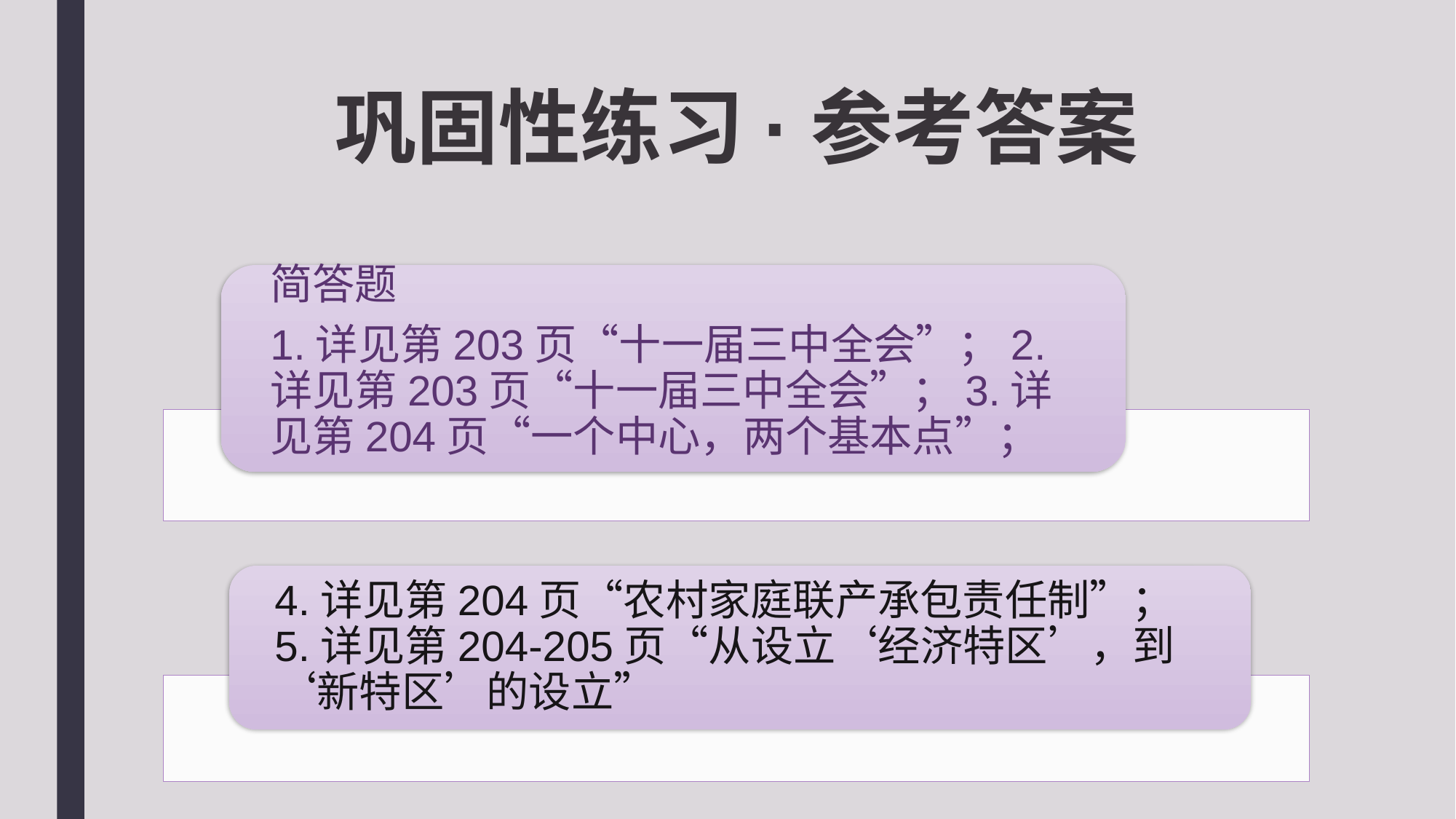

巩固性练习·参考答案

简答题
1.详见第203页“十一届三中全会”；2.详见第203页“十一届三中全会”；3.详见第204页“一个中心，两个基本点”；

4.详见第204页“农村家庭联产承包责任制”；5.详见第204-205页“从设立‘经济特区’，到‘新特区’的设立”